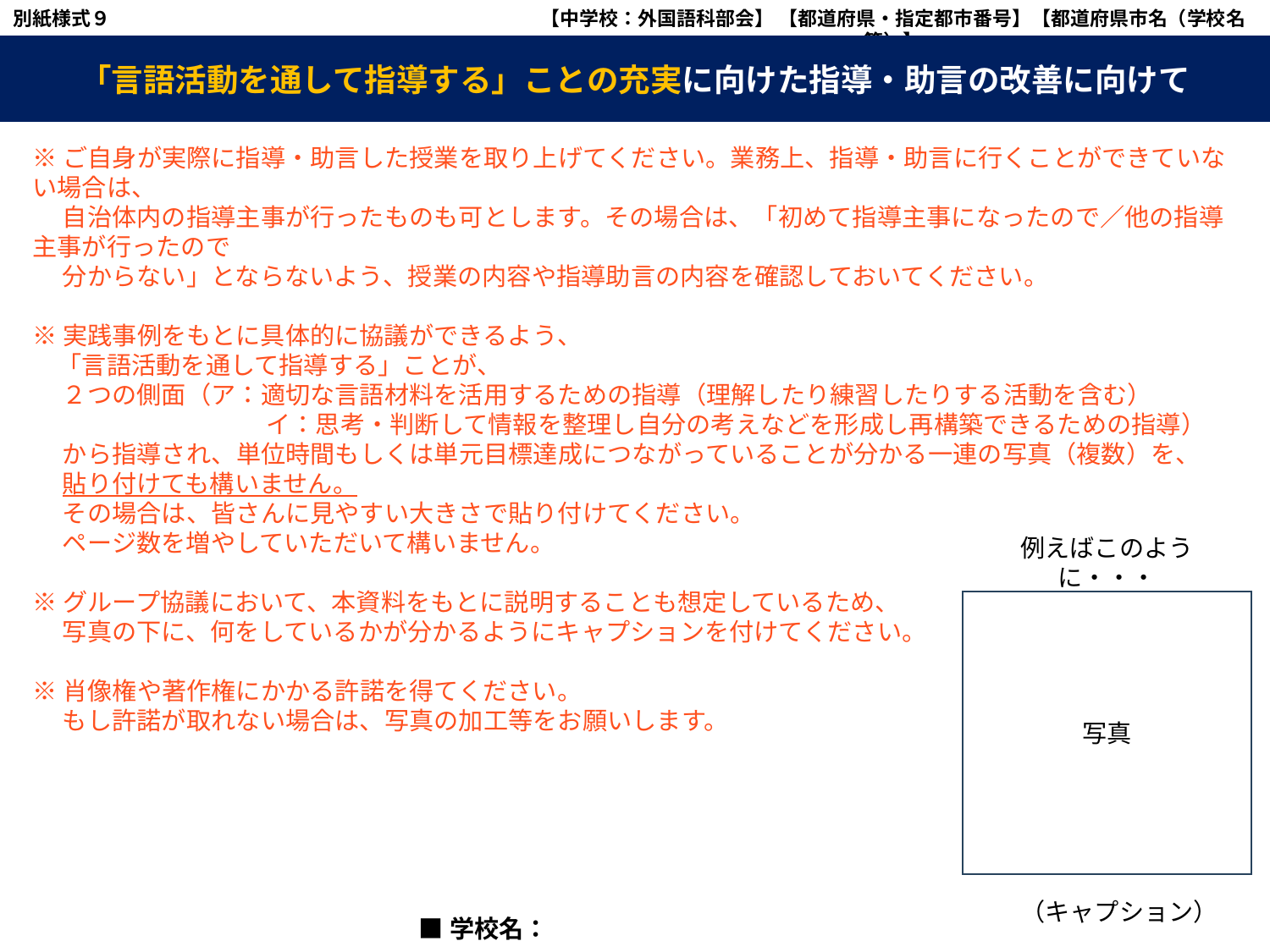

別紙様式９
【中学校：外国語科部会】 【都道府県・指定都市番号】【都道府県市名（学校名等）】
【】については、関係する都道府県市（学校）に応じ修正すること。
「言語活動を通して指導する」ことの充実に向けた指導・助言の改善に向けて
※ご自身が実際に指導・助言した授業を取り上げてください。業務上、指導・助言に行くことができていない場合は、
　 自治体内の指導主事が行ったものも可とします。その場合は、「初めて指導主事になったので／他の指導主事が行ったので
　 分からない」とならないよう、授業の内容や指導助言の内容を確認しておいてください。

※実践事例をもとに具体的に協議ができるよう、
　「言語活動を通して指導する」ことが、
　 ２つの側面（ア：適切な言語材料を活用するための指導（理解したり練習したりする活動を含む）
　　　　　　　　 　 イ：思考・判断して情報を整理し自分の考えなどを形成し再構築できるための指導）
　 から指導され、単位時間もしくは単元目標達成につながっていることが分かる一連の写真（複数）を、
　 貼り付けても構いません。
　 その場合は、皆さんに見やすい大きさで貼り付けてください。
　 ページ数を増やしていただいて構いません。

※グループ協議において、本資料をもとに説明することも想定しているため、
　 写真の下に、何をしているかが分かるようにキャプションを付けてください。

※肖像権や著作権にかかる許諾を得てください。
　 もし許諾が取れない場合は、写真の加工等をお願いします。
例えばこのように・・・
写真
　（キャプション）
■学校名：